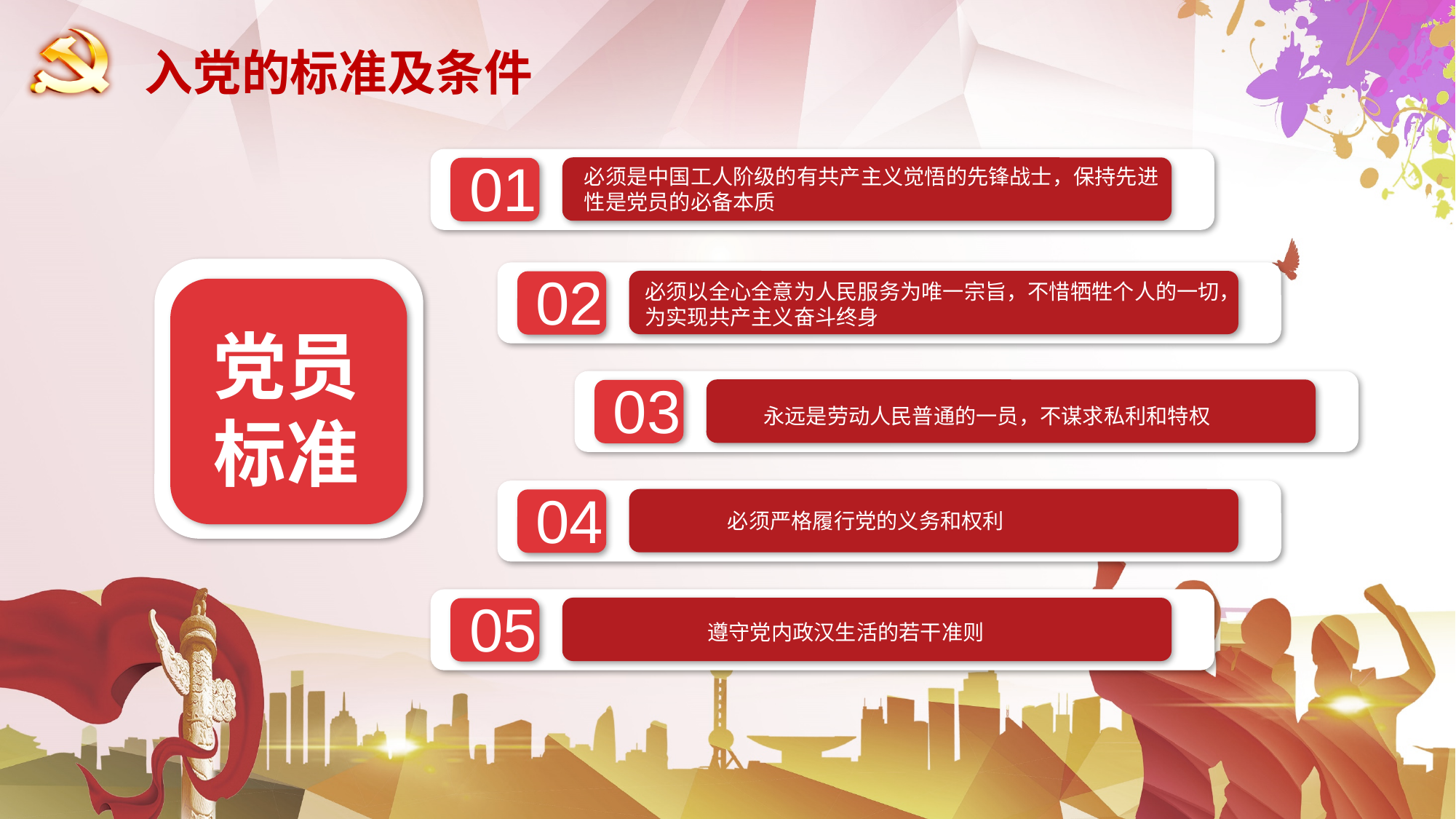

入党的标准及条件
01

必须是中国工人阶级的有共产主义觉悟的先锋战士，保持先进性是党员的必备本质

党员标准
02

必须以全心全意为人民服务为唯一宗旨，不惜牺牲个人的一切，为实现共产主义奋斗终身
03

永远是劳动人民普通的一员，不谋求私利和特权
04

必须严格履行党的义务和权利
05

遵守党内政汉生活的若干准则